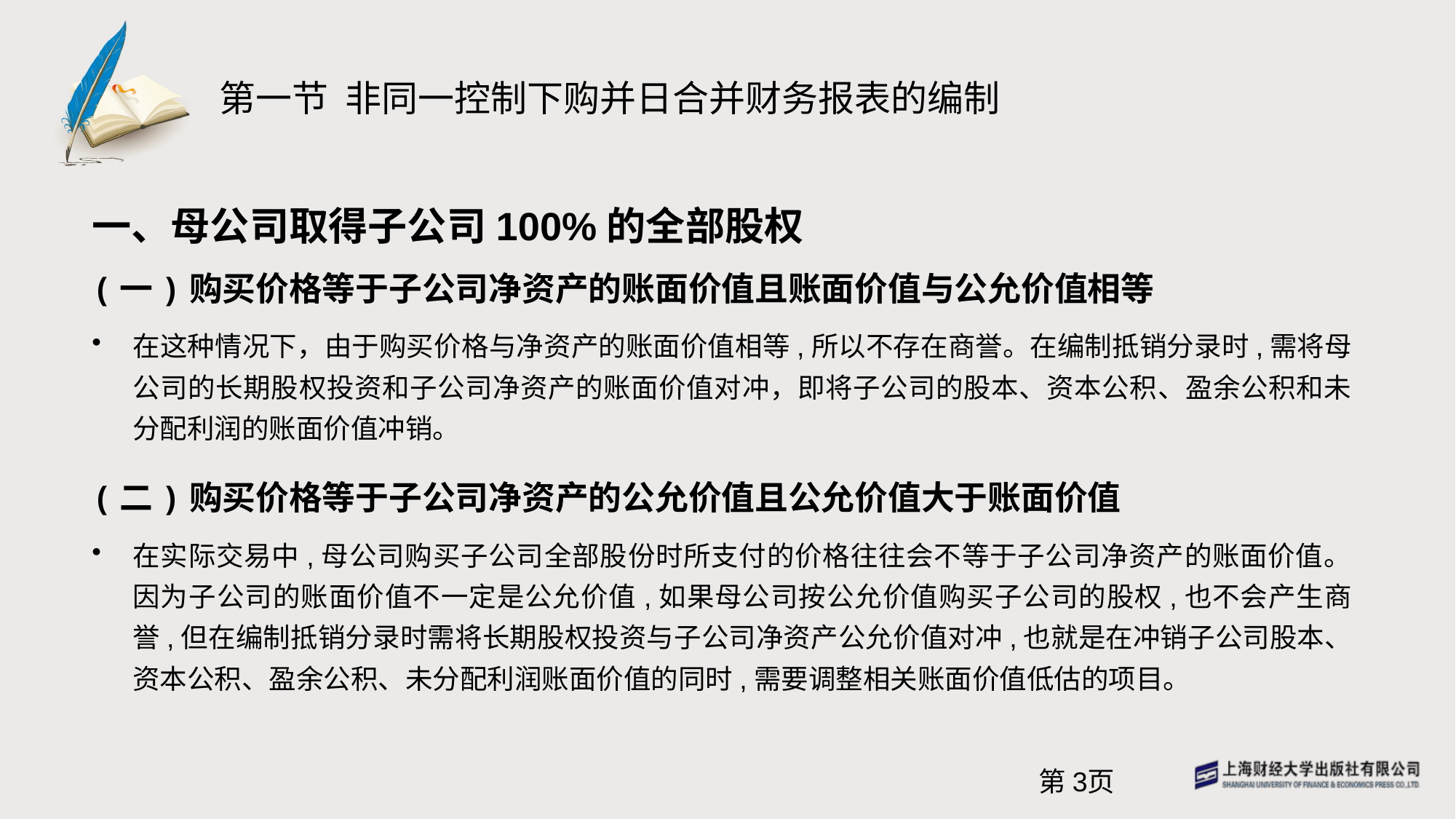

# 第一节  非同一控制下购并日合并财务报表的编制
一、母公司取得子公司100%的全部股权
(一)购买价格等于子公司净资产的账面价值且账面价值与公允价值相等
在这种情况下，由于购买价格与净资产的账面价值相等,所以不存在商誉。在编制抵销分录时,需将母公司的长期股权投资和子公司净资产的账面价值对冲，即将子公司的股本、资本公积、盈余公积和未分配利润的账面价值冲销。
(二)购买价格等于子公司净资产的公允价值且公允价值大于账面价值
在实际交易中,母公司购买子公司全部股份时所支付的价格往往会不等于子公司净资产的账面价值。因为子公司的账面价值不一定是公允价值,如果母公司按公允价值购买子公司的股权,也不会产生商誉,但在编制抵销分录时需将长期股权投资与子公司净资产公允价值对冲,也就是在冲销子公司股本、资本公积、盈余公积、未分配利润账面价值的同时,需要调整相关账面价值低估的项目。

3